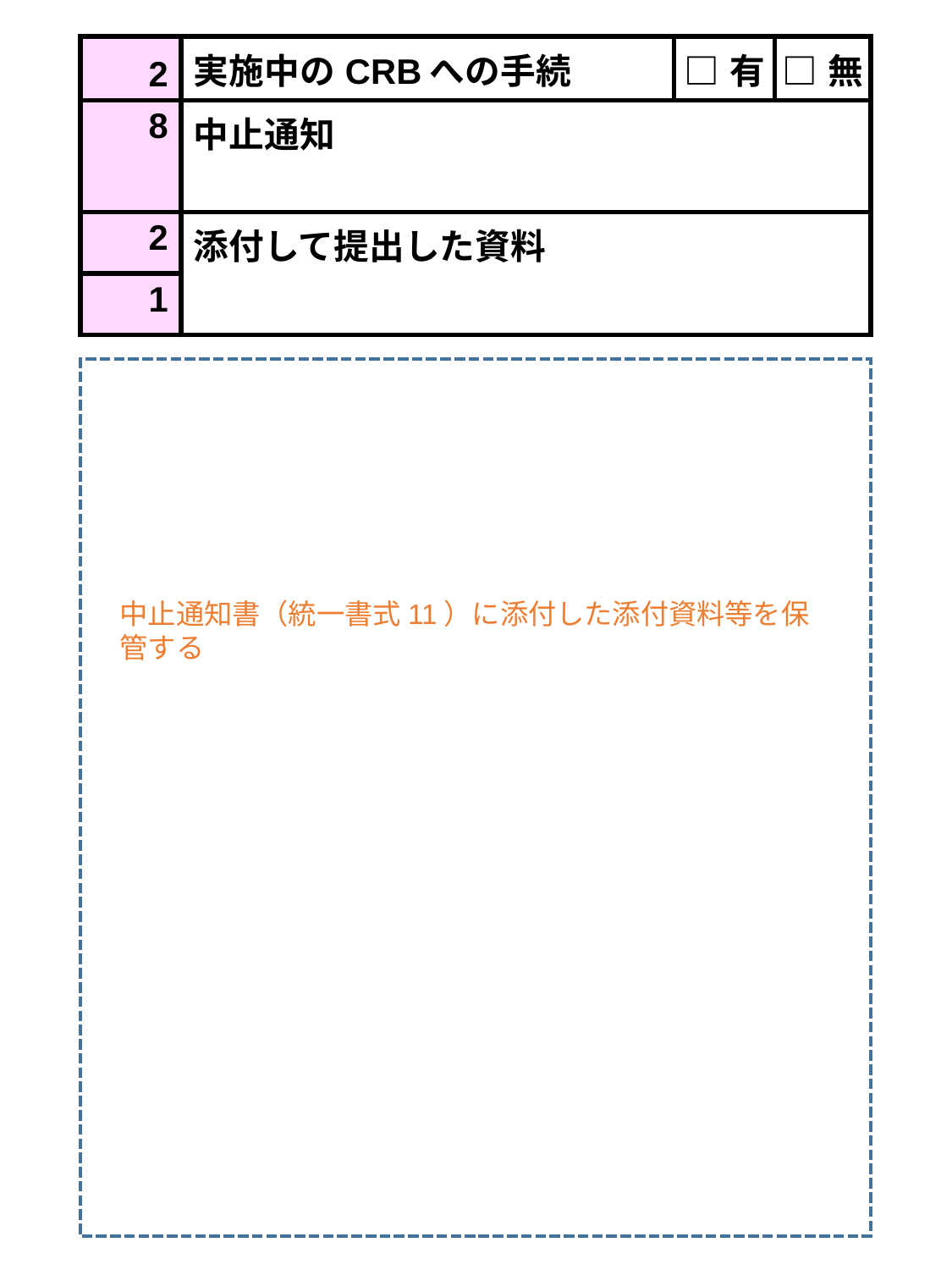

| 2 | 実施中のCRBへの手続 | □有 | □無 |
| --- | --- | --- | --- |
| 8 | 中止通知 |  |  |
| 2 | 添付して提出した資料 |  |  |
| 1 |  |  |  |

中止通知書（統一書式11）に添付した添付資料等を保管する